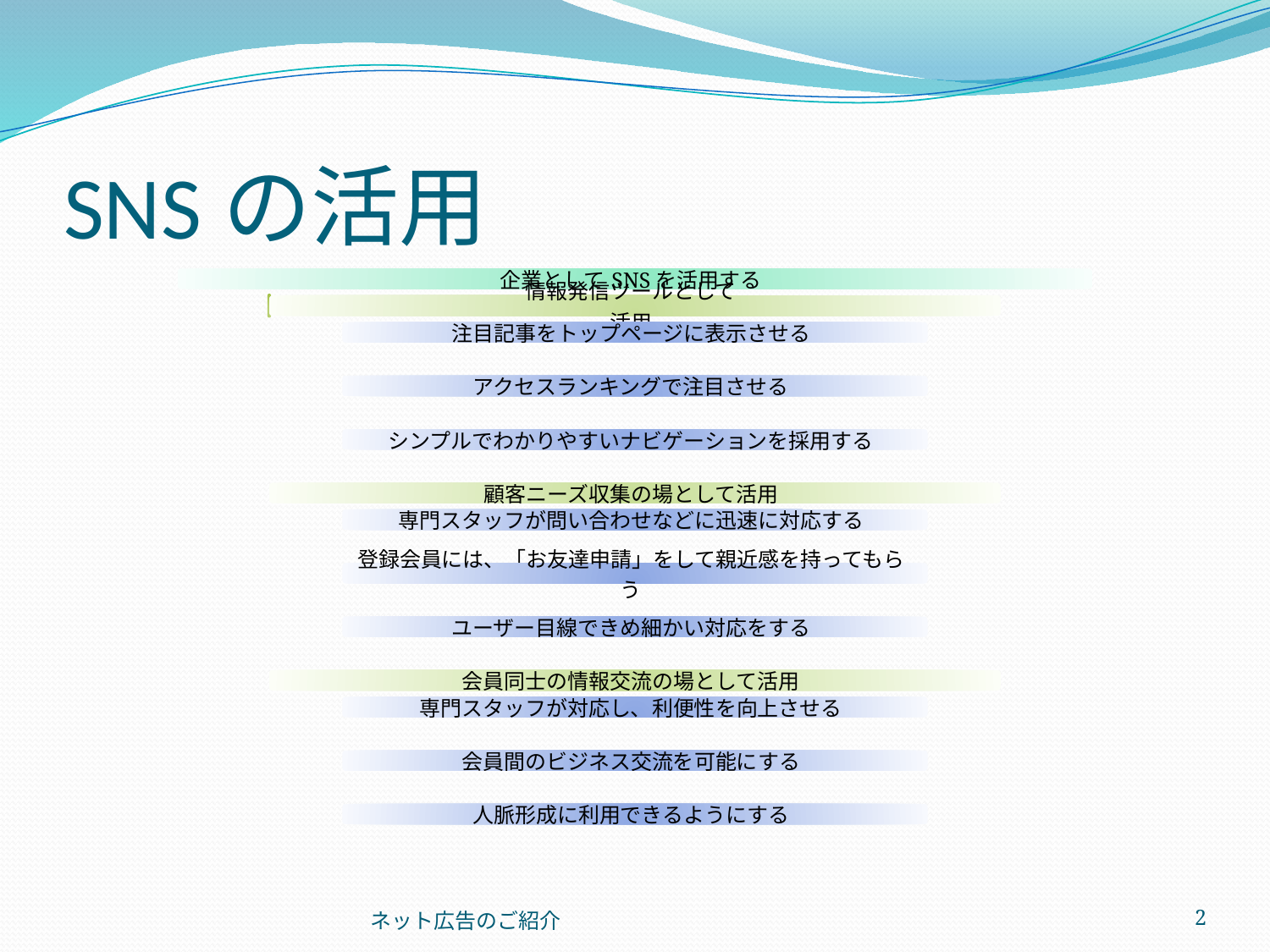

# SNSの活用
企業としてSNSを活用する
情報発信ツールとして
活用
注目記事をトップページに表示させる
アクセスランキングで注目させる
顧客ニーズ収集の場として活用
専門スタッフが問い合わせなどに迅速に対応する
会員同士の情報交流の場として活用
シンプルでわかりやすいナビゲーションを採用する
登録会員には、「お友達申請」をして親近感を持ってもらう
ユーザー目線できめ細かい対応をする
専門スタッフが対応し、利便性を向上させる
会員間のビジネス交流を可能にする
人脈形成に利用できるようにする
ネット広告のご紹介
2